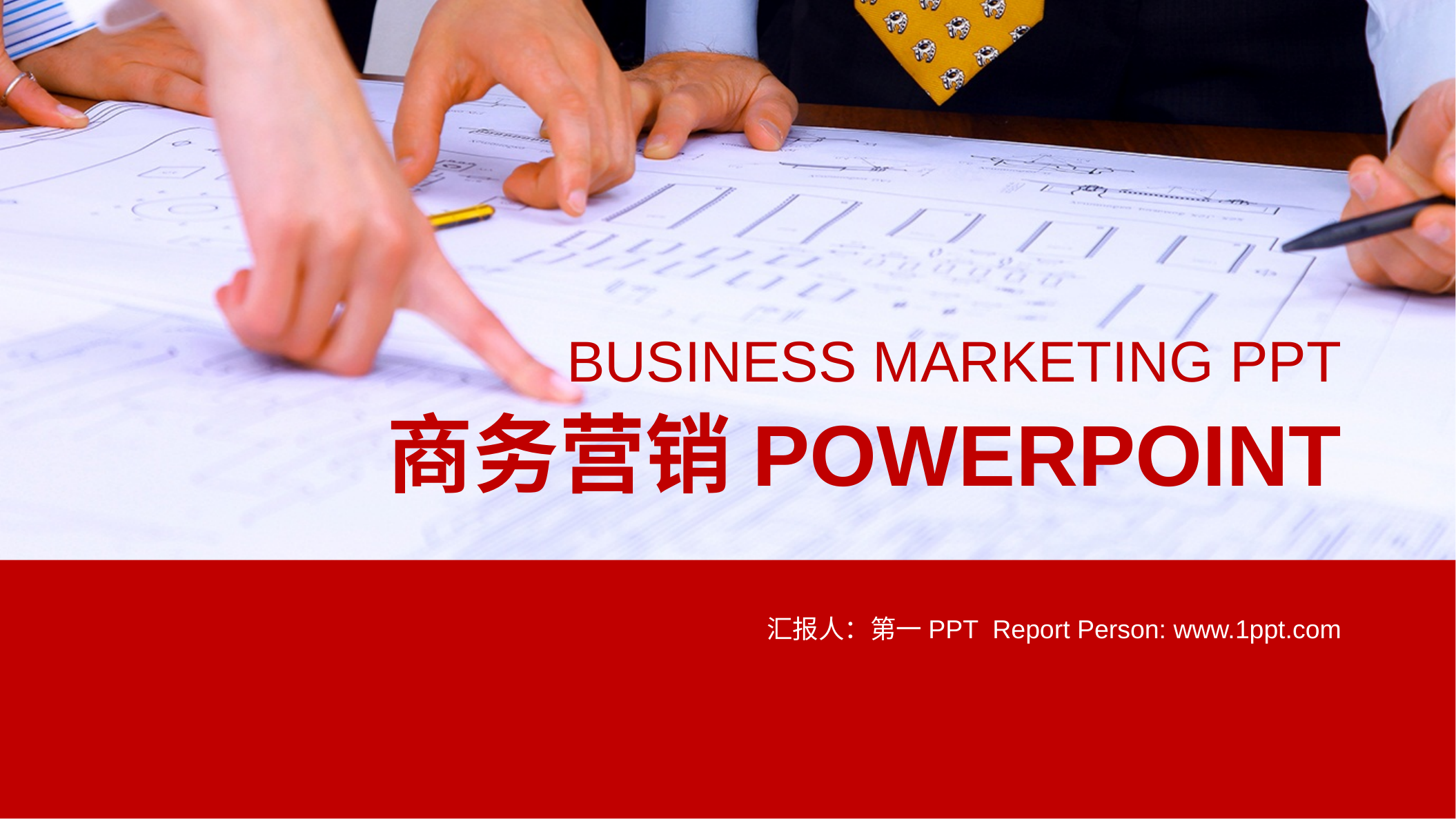

BUSINESS MARKETING PPT
商务营销POWERPOINT

汇报人：第一PPT  Report Person: www.1ppt.com